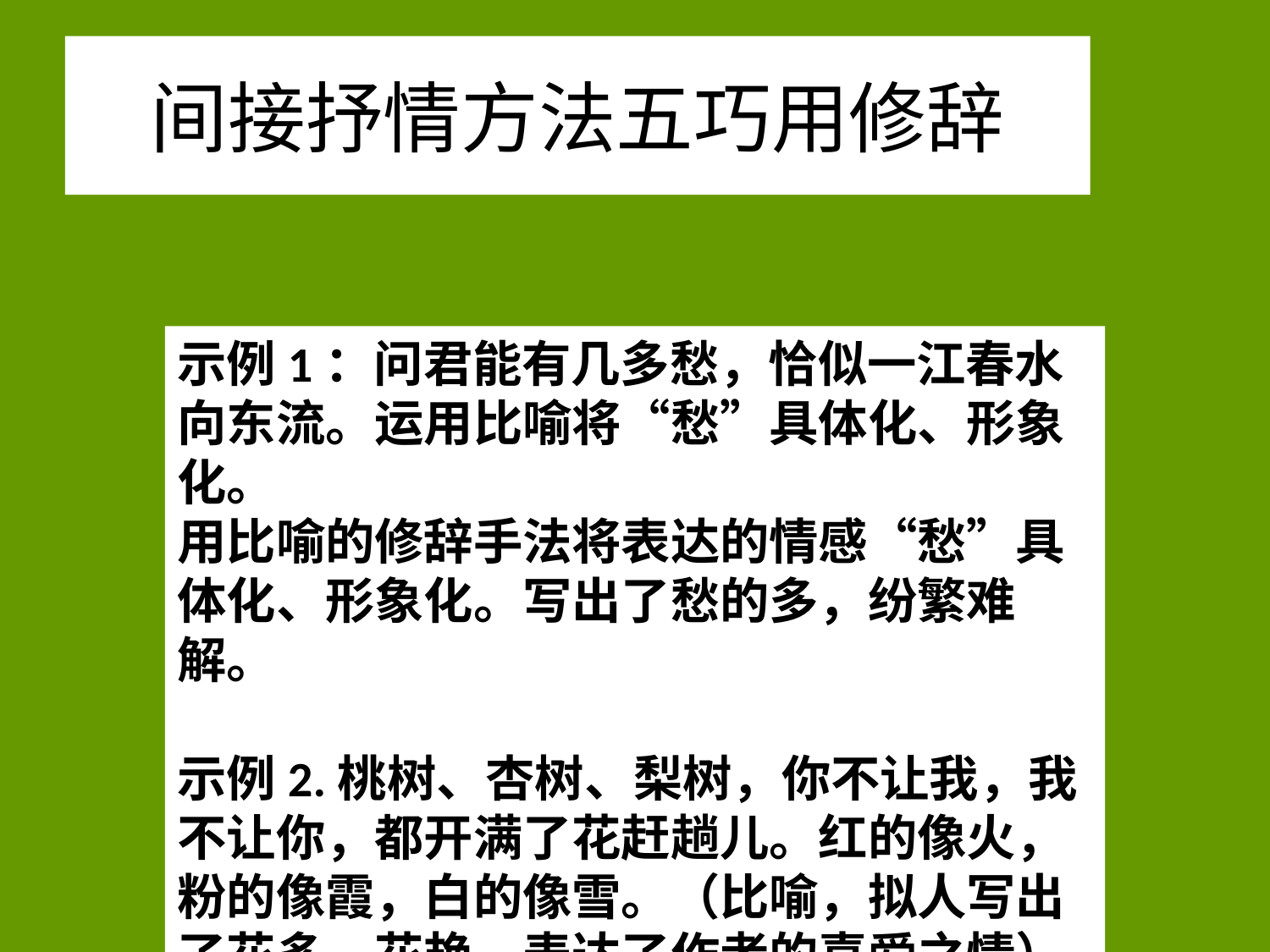

间接抒情方法五巧用修辞
示例1：问君能有几多愁，恰似一江春水向东流。运用比喻将“愁”具体化、形象化。
用比喻的修辞手法将表达的情感“愁”具体化、形象化。写出了愁的多，纷繁难解。

示例2.桃树、杏树、梨树，你不让我，我不让你，都开满了花赶趟儿。红的像火，粉的像霞，白的像雪。（比喻，拟人写出了花多、花艳，表达了作者的喜爱之情）